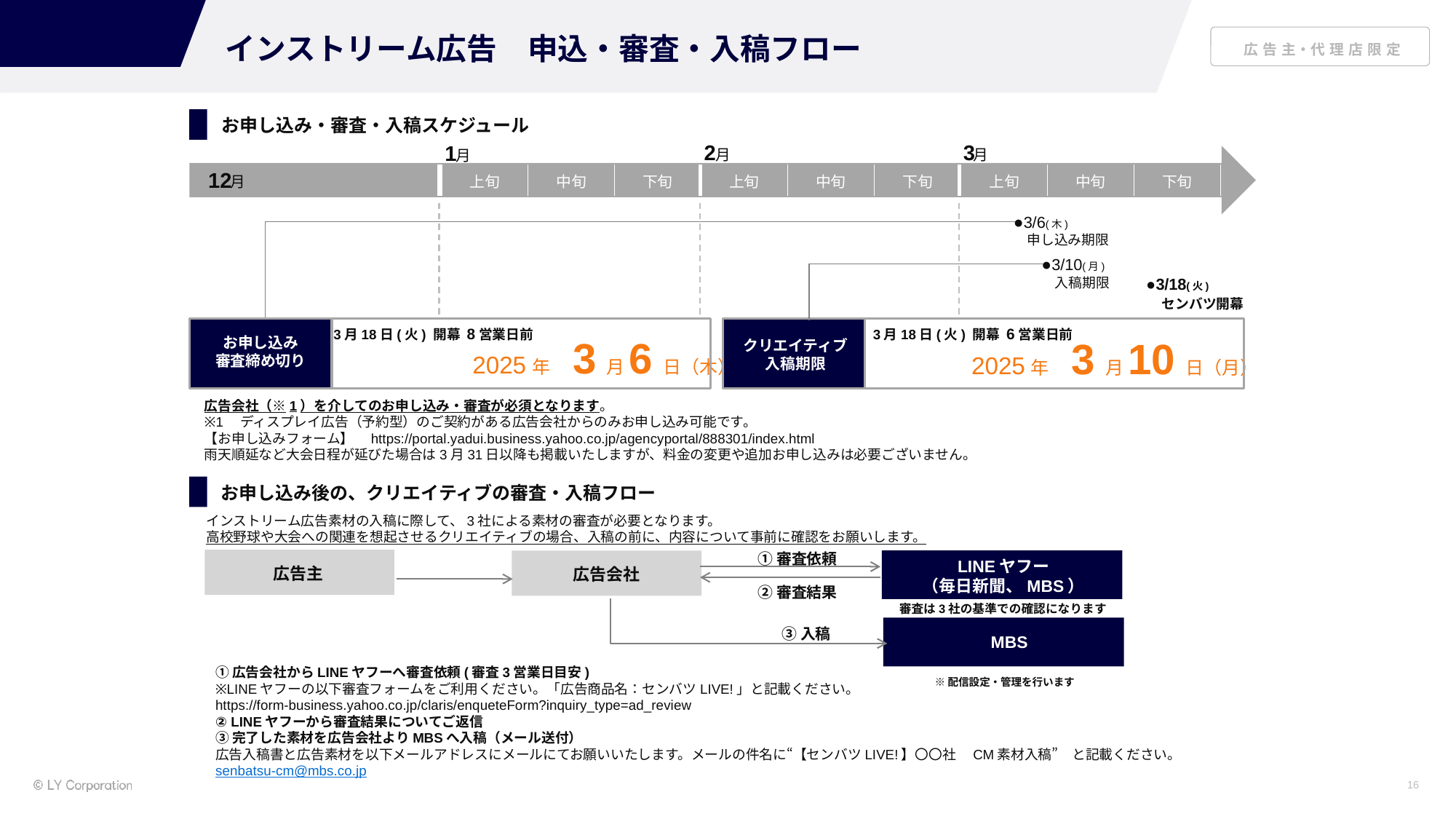

インストリーム広告　申込・審査・入稿フロー
お申し込み・審査・入稿スケジュール

2
月
3
月
1
月

12
月
| 上旬 | 中旬 | 下旬 | 上旬 | 中旬 | 下旬 | 上旬 | 中旬 | 下旬 |
| --- | --- | --- | --- | --- | --- | --- | --- | --- |
●3/6(木)
　申し込み期限

●3/10(月)
　入稿期限

●3/18(火)
　センバツ開幕

3月18日(火) 開幕 8営業日前
3月18日(火) 開幕 6営業日前
お申し込み
審査締め切り
クリエイティブ
入稿期限
2025年　3月6日（木）
2025年　3月10日（月）
広告会社（※1）を介してのお申し込み・審査が必須となります。
※1　ディスプレイ広告（予約型）のご契約がある広告会社からのみお申し込み可能です。
【お申し込みフォーム】　https://portal.yadui.business.yahoo.co.jp/agencyportal/888301/index.html
雨天順延など大会日程が延びた場合は3月31日以降も掲載いたしますが、料金の変更や追加お申し込みは必要ございません。
お申し込み後の、クリエイティブの審査・入稿フロー

インストリーム広告素材の入稿に際して、3社による素材の審査が必要となります。
高校野球や大会への関連を想起させるクリエイティブの場合、入稿の前に、内容について事前に確認をお願いします。
①審査依頼

LINEヤフー
（毎日新聞、MBS）

広告主
広告会社
②審査結果
審査は3社の基準での確認になります

③入稿
MBS
①広告会社からLINEヤフーへ審査依頼(審査3営業日目安)
※LINEヤフーの以下審査フォームをご利用ください。「広告商品名：センバツLIVE!」と記載ください。
https://form-business.yahoo.co.jp/claris/enqueteForm?inquiry_type=ad_review
② LINEヤフーから審査結果についてご返信
③完了した素材を広告会社よりMBSへ入稿（メール送付）
広告入稿書と広告素材を以下メールアドレスにメールにてお願いいたします。メールの件名に“【センバツLIVE!】〇〇社　CM素材入稿”　と記載ください。
senbatsu-cm@mbs.co.jp
※配信設定・管理を行います